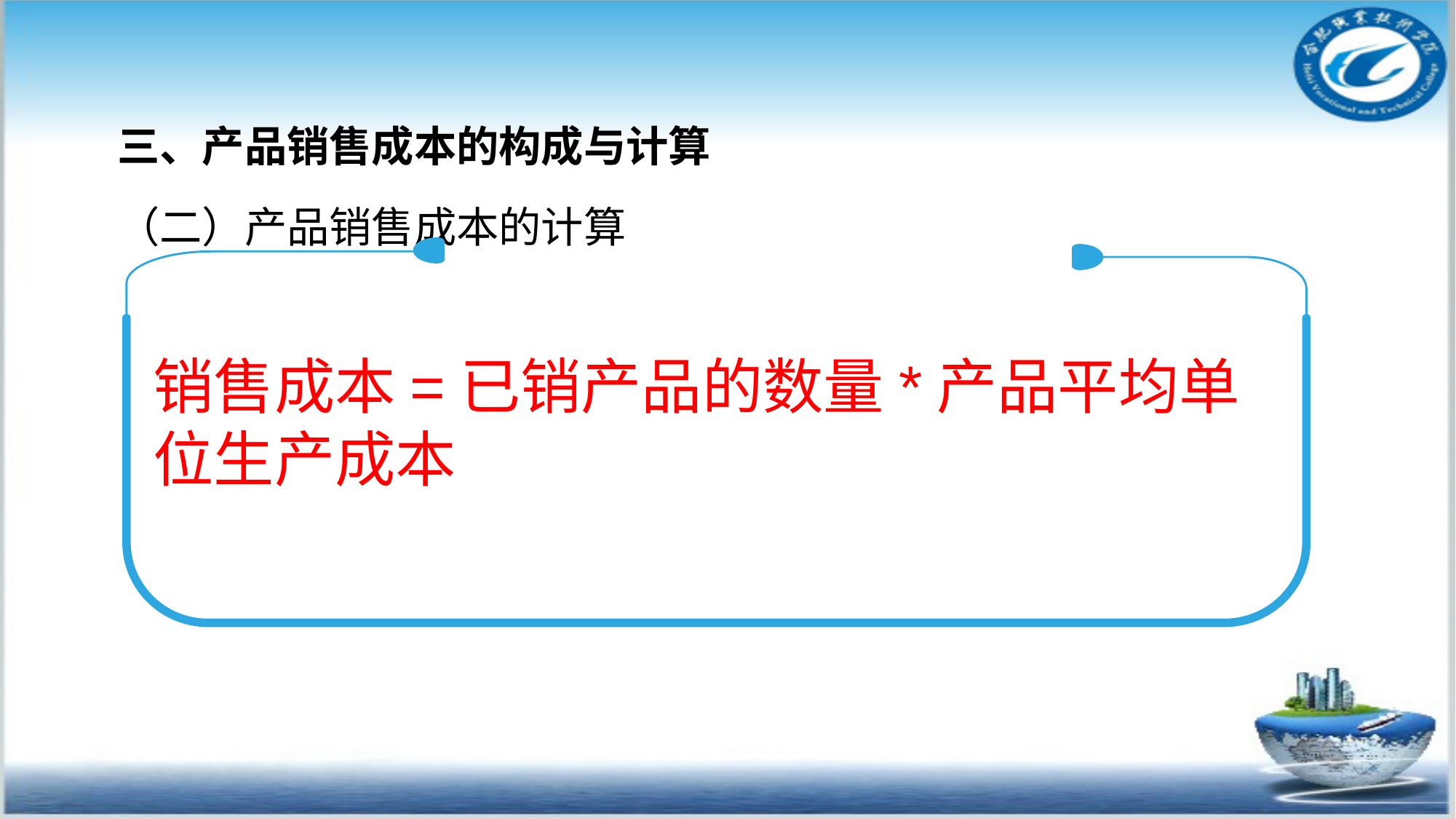

三、产品销售成本的构成与计算
（二）产品销售成本的计算

销售成本=已销产品的数量*产品平均单位生产成本